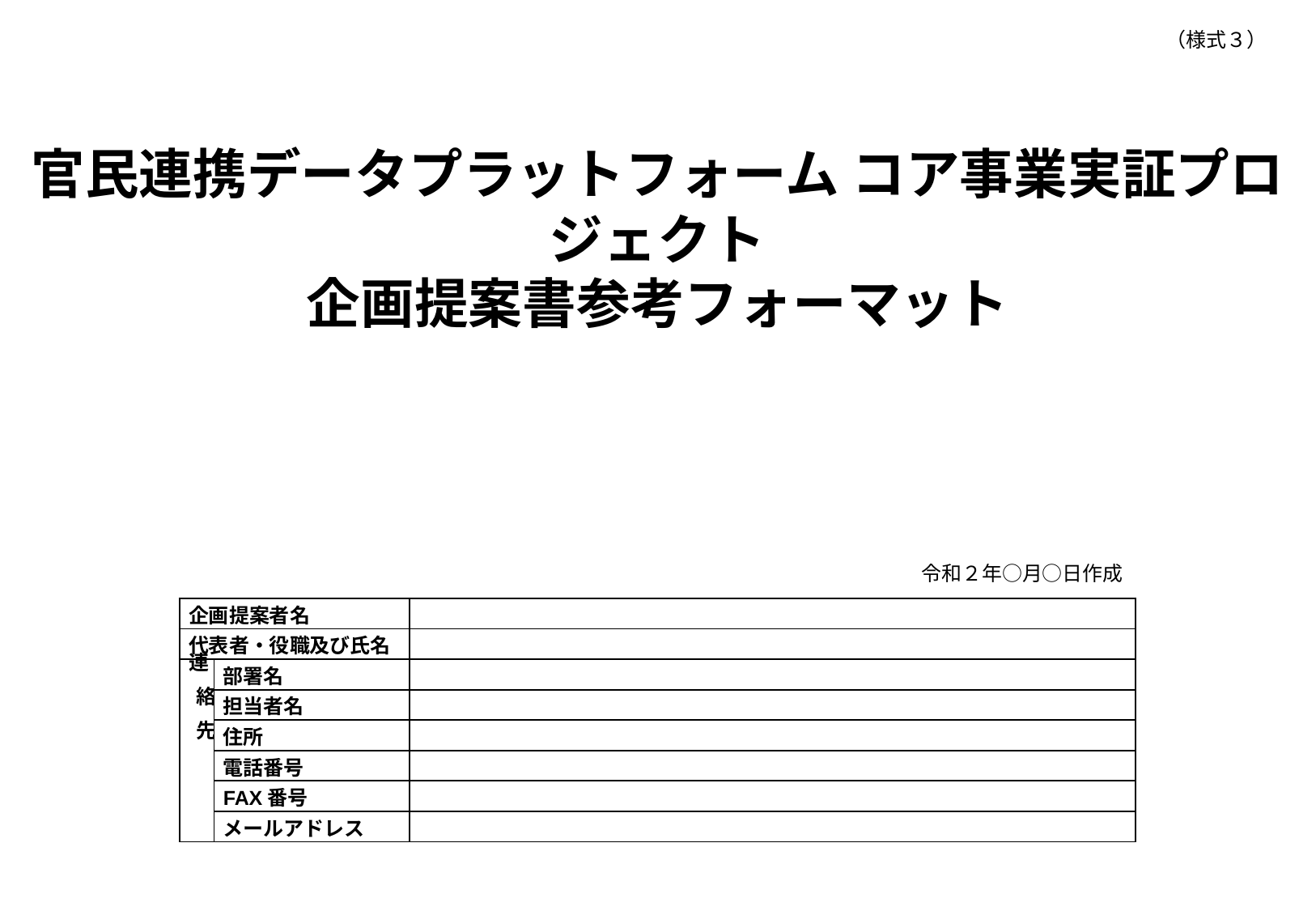

（様式３）
官民連携データプラットフォーム コア事業実証プロジェクト
企画提案書参考フォーマット
令和２年○月○日作成
| 企画提案者名 |  |  |
| --- | --- | --- |
| 代表者・役職及び氏名 |  |  |
| 連　絡　先 | 部署名 |  |
|  | 担当者名 |  |
|  | 住所 |  |
|  | 電話番号 |  |
|  | FAX番号 |  |
|  | メールアドレス |  |